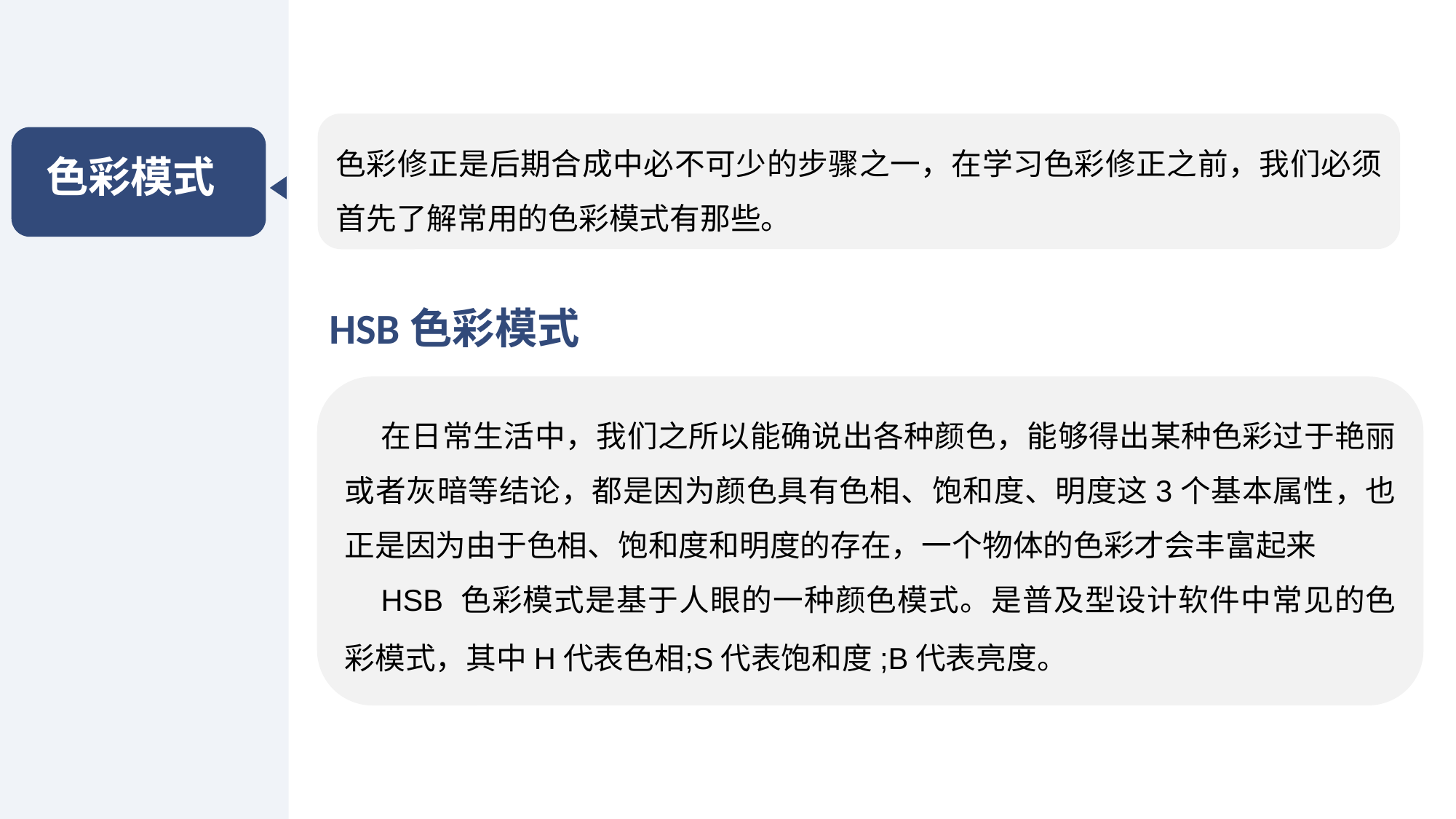

色彩修正是后期合成中必不可少的步骤之一，在学习色彩修正之前，我们必须首先了解常用的色彩模式有那些。

色彩模式

HSB色彩模式
在日常生活中，我们之所以能确说出各种颜色，能够得出某种色彩过于艳丽或者灰暗等结论，都是因为颜色具有色相、饱和度、明度这3个基本属性，也正是因为由于色相、饱和度和明度的存在，一个物体的色彩才会丰富起来
HSB 色彩模式是基于人眼的一种颜色模式。是普及型设计软件中常见的色彩模式，其中H代表色相;S代表饱和度;B代表亮度。